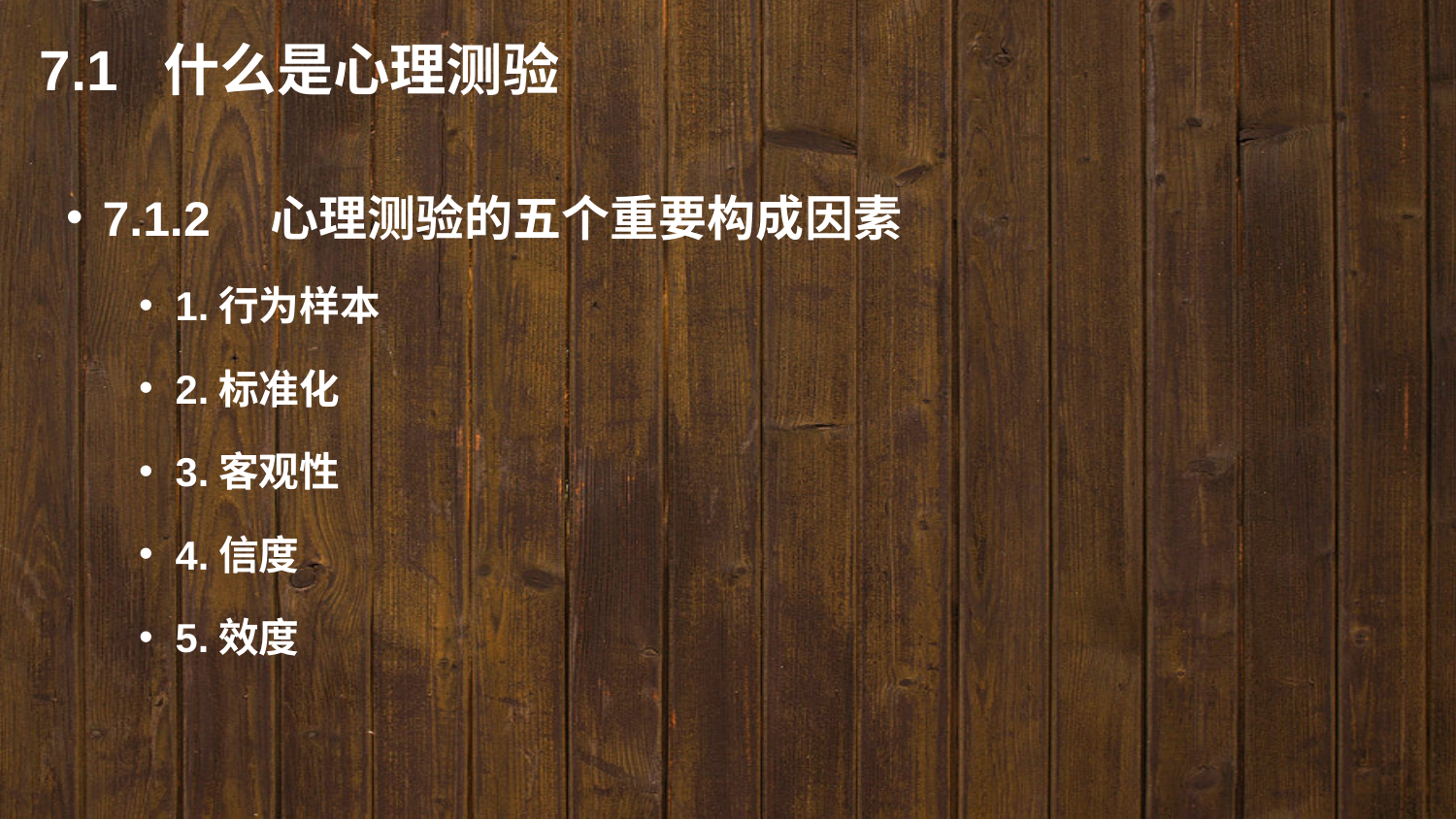

7.1  什么是心理测验
7.1.2　心理测验的五个重要构成因素
1.行为样本
2.标准化
3.客观性
4.信度
5.效度